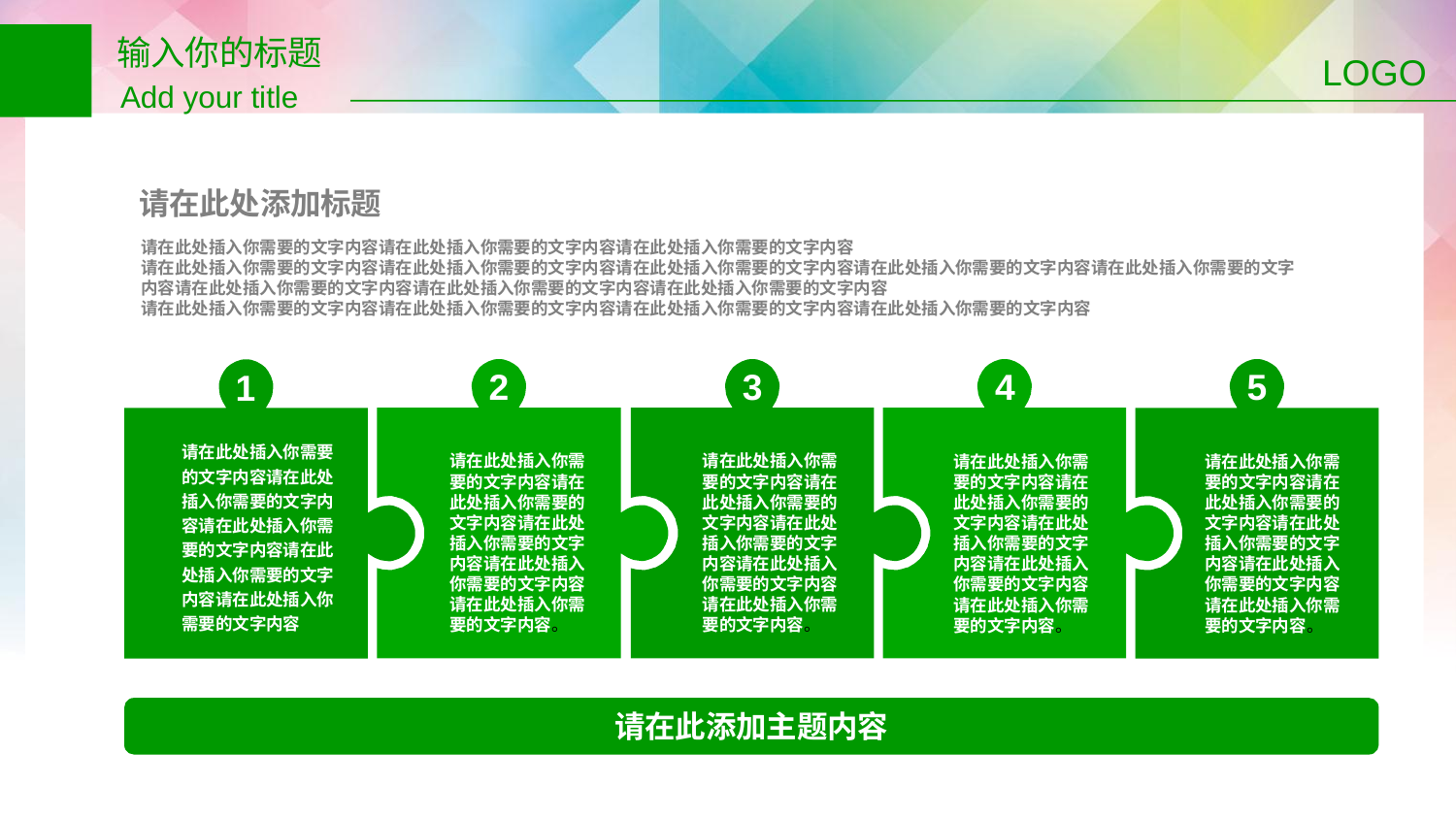

输入你的标题
Add your title
LOGO
请在此处添加标题
请在此处插入你需要的文字内容请在此处插入你需要的文字内容请在此处插入你需要的文字内容
请在此处插入你需要的文字内容请在此处插入你需要的文字内容请在此处插入你需要的文字内容请在此处插入你需要的文字内容请在此处插入你需要的文字内容请在此处插入你需要的文字内容请在此处插入你需要的文字内容请在此处插入你需要的文字内容
请在此处插入你需要的文字内容请在此处插入你需要的文字内容请在此处插入你需要的文字内容请在此处插入你需要的文字内容

2
3
4
5
1
请在此处插入你需要的文字内容请在此处插入你需要的文字内容请在此处插入你需要的文字内容请在此处插入你需要的文字内容请在此处插入你需要的文字内容
请在此处插入你需要的文字内容请在此处插入你需要的文字内容请在此处插入你需要的文字内容请在此处插入你需要的文字内容请在此处插入你需要的文字内容。
请在此处插入你需要的文字内容请在此处插入你需要的文字内容请在此处插入你需要的文字内容请在此处插入你需要的文字内容请在此处插入你需要的文字内容。
请在此处插入你需要的文字内容请在此处插入你需要的文字内容请在此处插入你需要的文字内容请在此处插入你需要的文字内容请在此处插入你需要的文字内容。
请在此处插入你需要的文字内容请在此处插入你需要的文字内容请在此处插入你需要的文字内容请在此处插入你需要的文字内容请在此处插入你需要的文字内容。
请在此添加主题内容